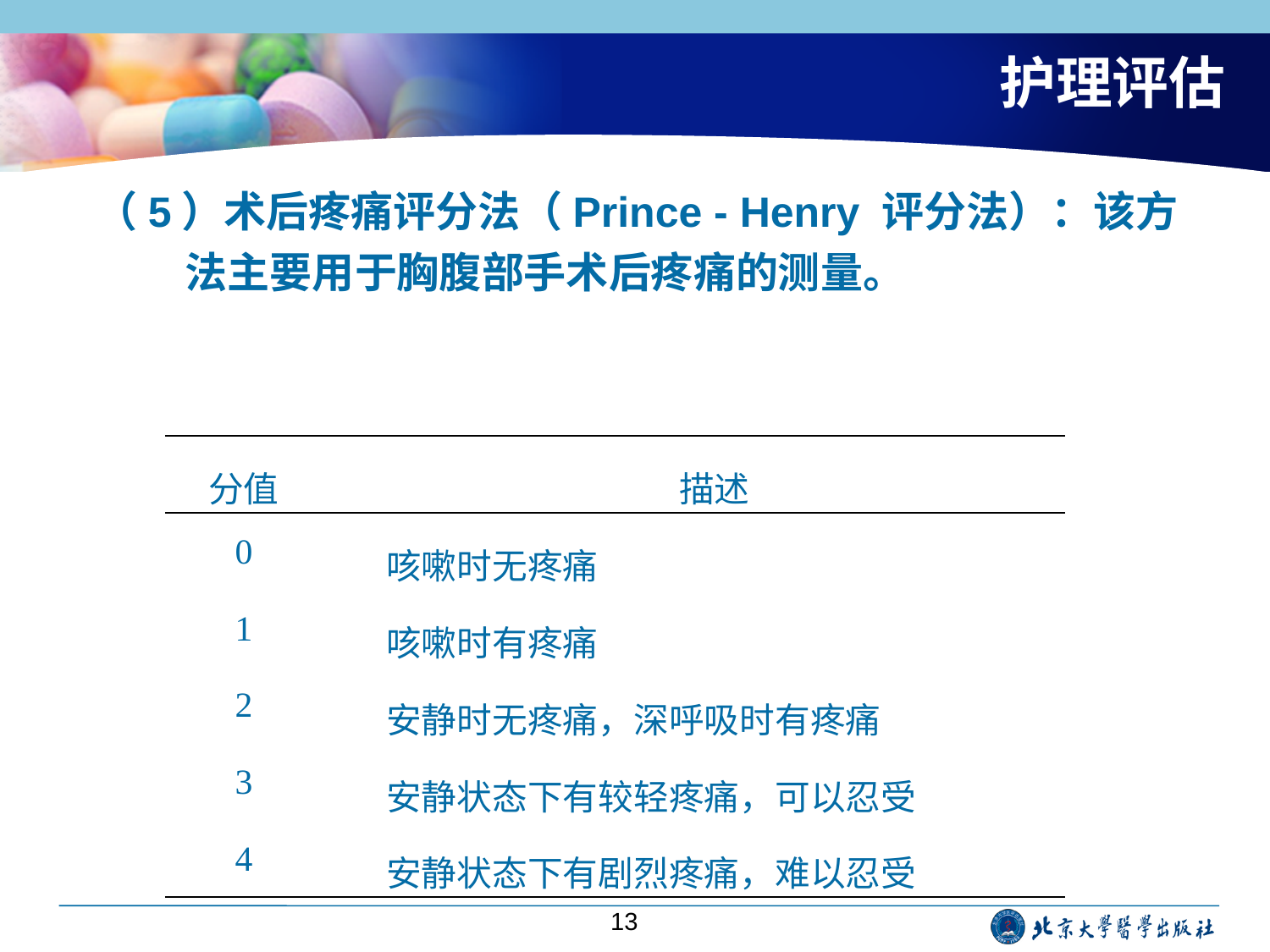

# 护理评估
（5）术后疼痛评分法（Prince - Henry 评分法）：该方法主要用于胸腹部手术后疼痛的测量。

| 分值 | 描述 |
| --- | --- |
| 0 | 咳嗽时无疼痛 |
| 1 | 咳嗽时有疼痛 |
| 2 | 安静时无疼痛，深呼吸时有疼痛 |
| 3 | 安静状态下有较轻疼痛，可以忍受 |
| 4 | 安静状态下有剧烈疼痛，难以忍受 |
13